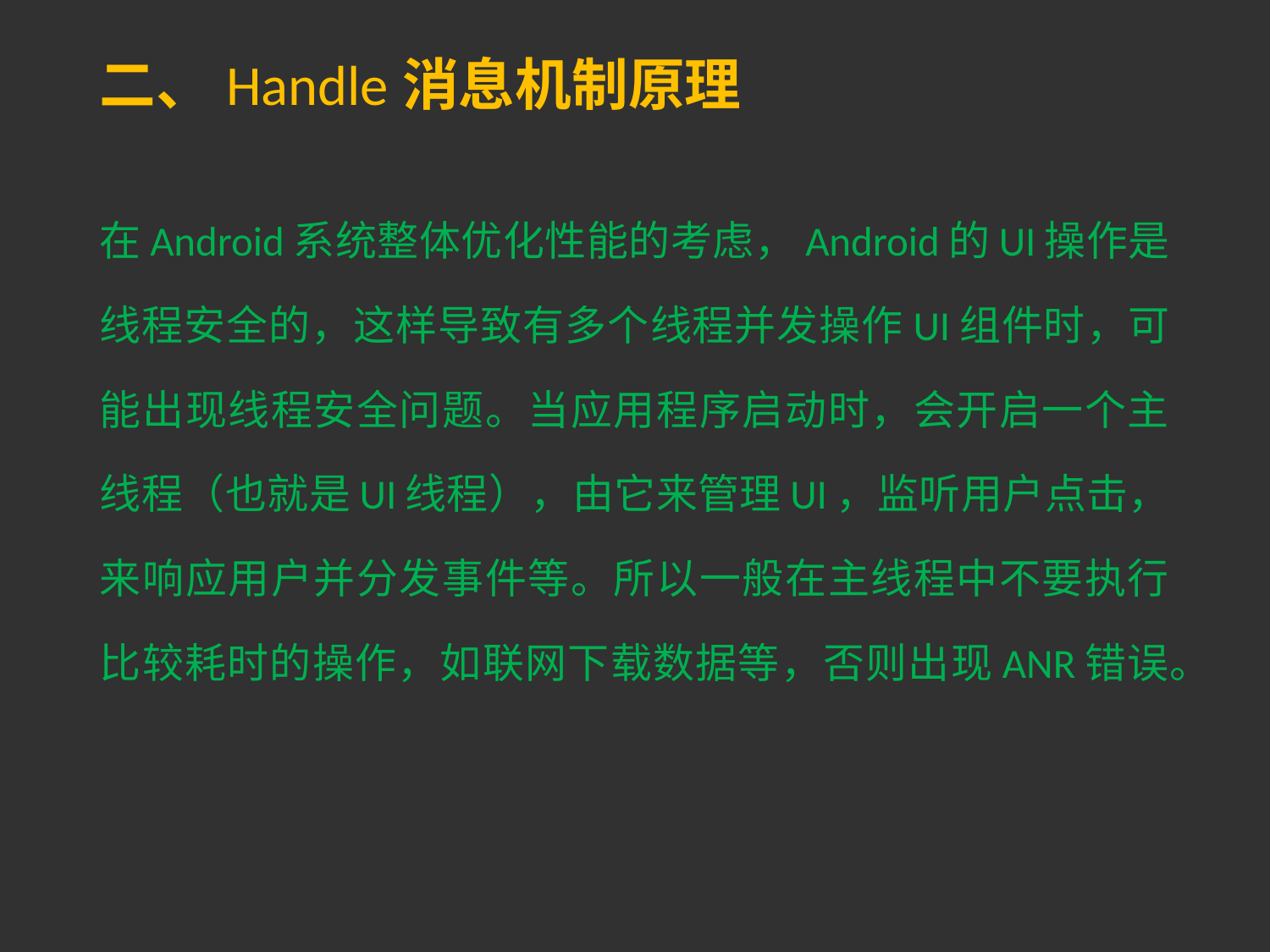

# 二、Handle消息机制原理
在Android系统整体优化性能的考虑，Android的UI操作是线程安全的，这样导致有多个线程并发操作UI组件时，可能出现线程安全问题。当应用程序启动时，会开启一个主线程（也就是UI线程），由它来管理UI，监听用户点击，来响应用户并分发事件等。所以一般在主线程中不要执行比较耗时的操作，如联网下载数据等，否则出现ANR错误。